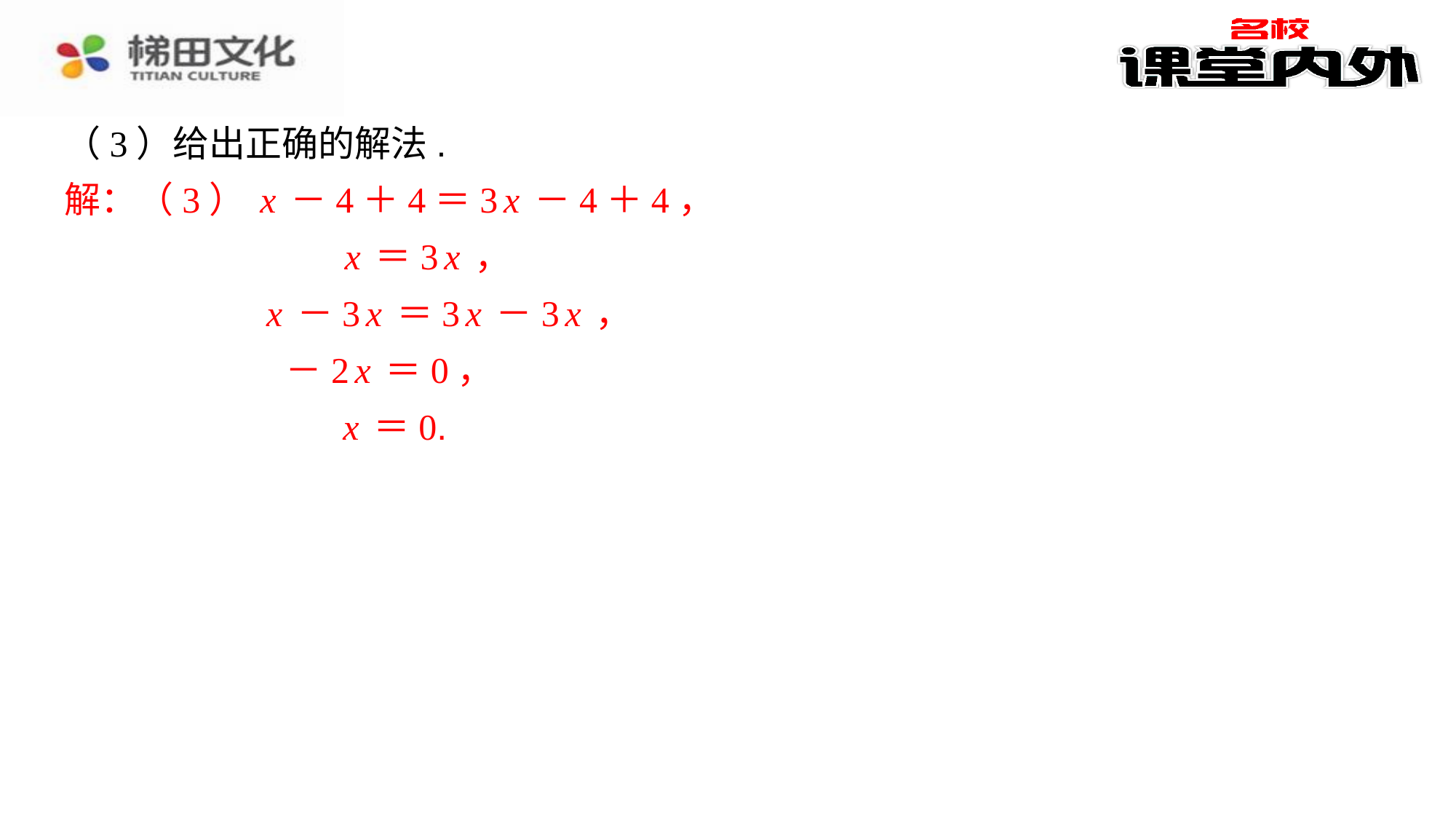

（3）给出正确的解法.
解：（3）x－4＋4＝3x－4＋4，
	x＝3x，
	x－3x＝3x－3x，
	－2x＝0，
	x＝0.
解：（3）x－4＋4＝3x－4＋4，
x＝3x，
x－3x＝3x－3x，
－2x＝0，
x＝0.